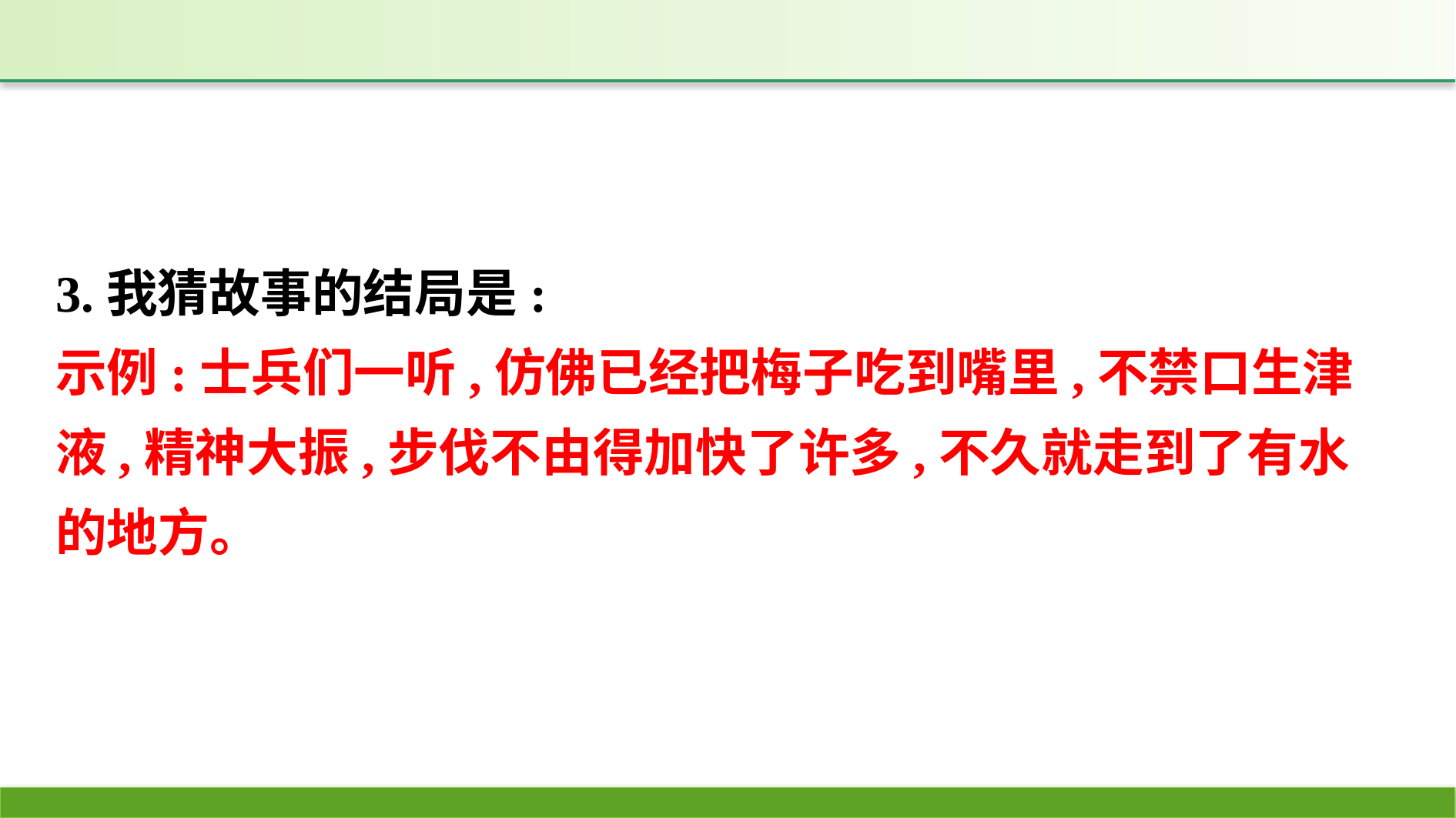

3.我猜故事的结局是:
示例:士兵们一听,仿佛已经把梅子吃到嘴里,不禁口生津液,精神大振,步伐不由得加快了许多,不久就走到了有水的地方。